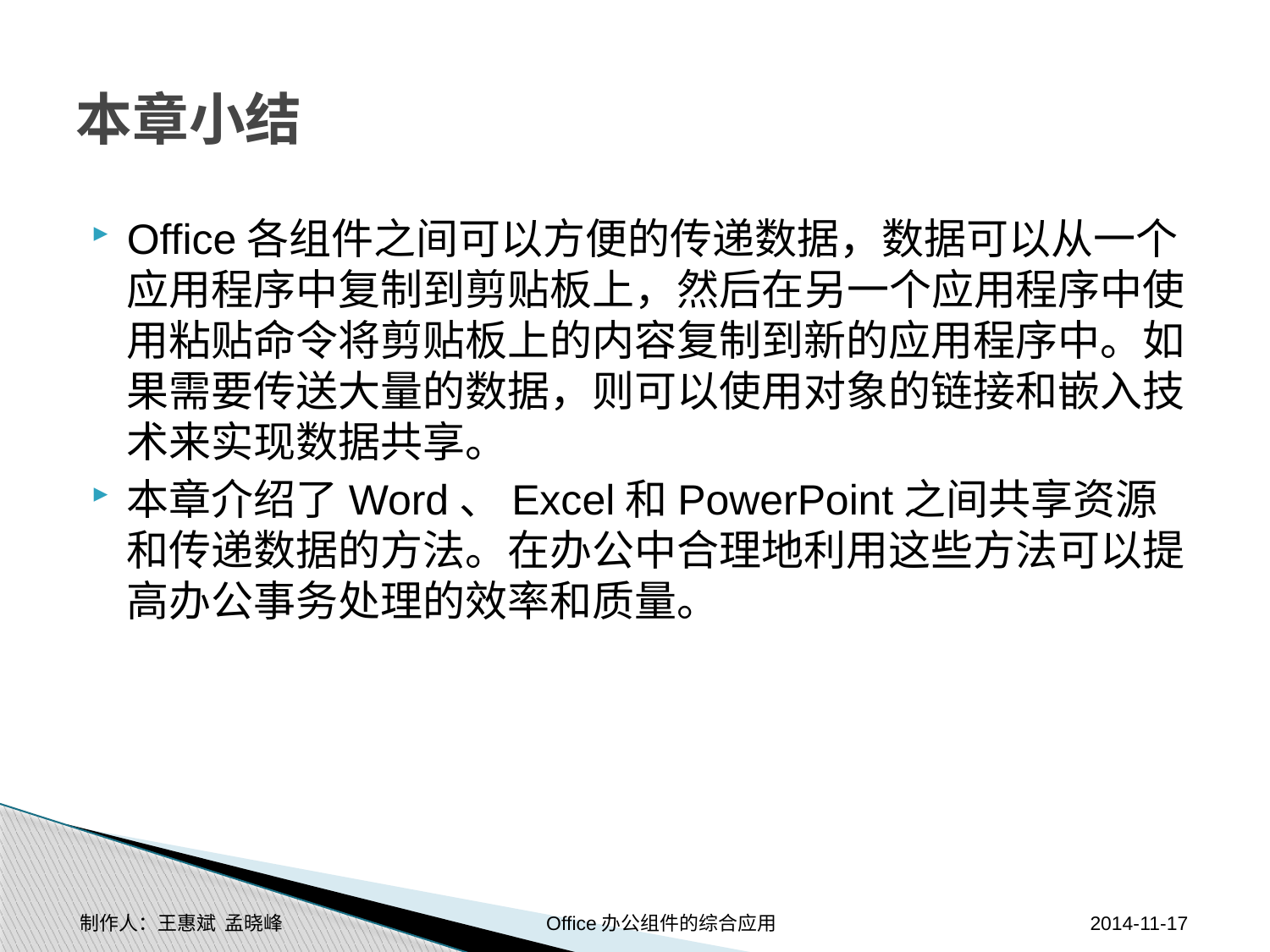

# 本章小结
Office各组件之间可以方便的传递数据，数据可以从一个应用程序中复制到剪贴板上，然后在另一个应用程序中使用粘贴命令将剪贴板上的内容复制到新的应用程序中。如果需要传送大量的数据，则可以使用对象的链接和嵌入技术来实现数据共享。
本章介绍了Word、Excel和PowerPoint之间共享资源和传递数据的方法。在办公中合理地利用这些方法可以提高办公事务处理的效率和质量。
制作人：王惠斌  孟晓峰                                                          Office办公组件的综合应用
2014-11-17